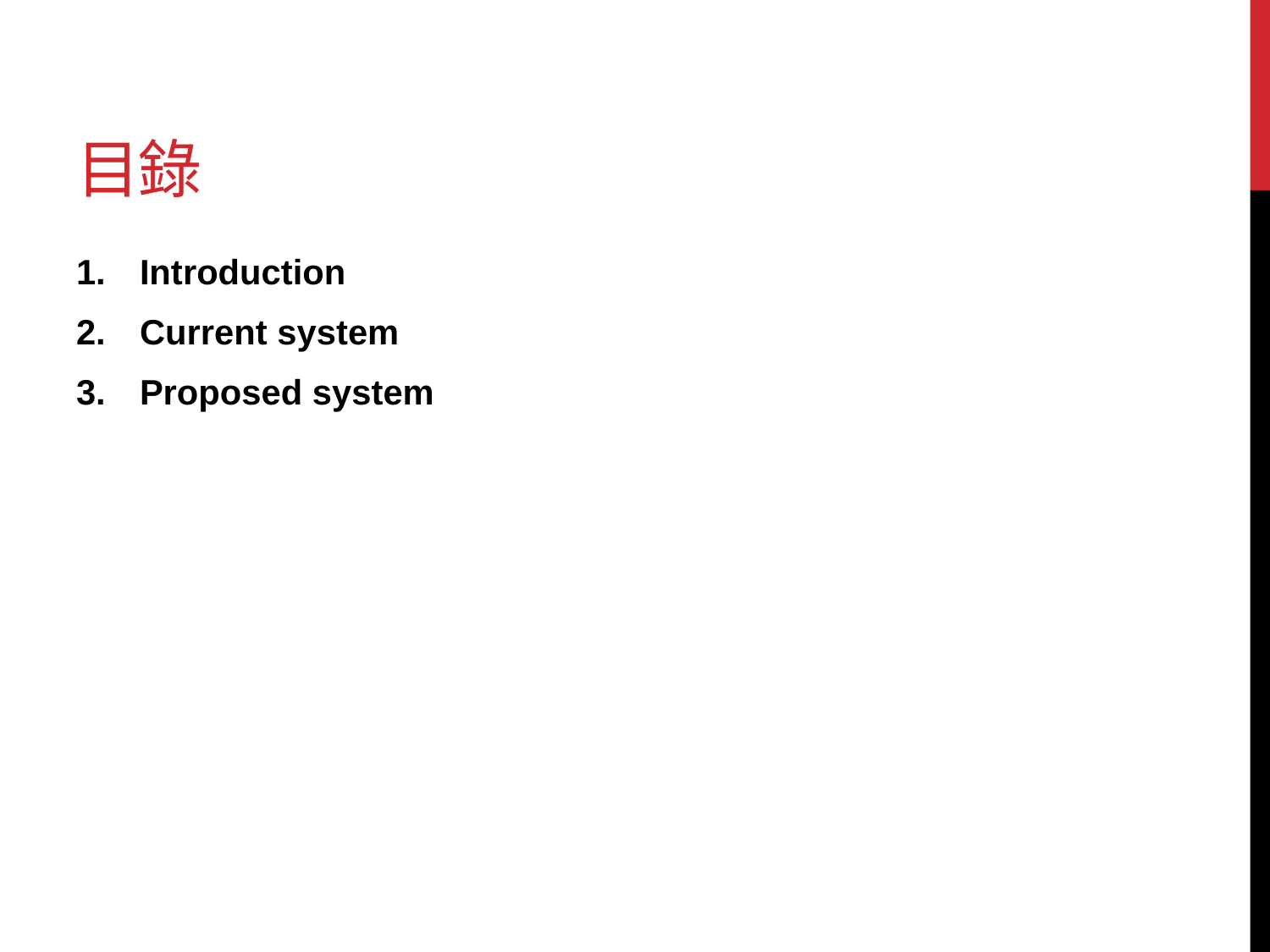

# 目錄
Introduction
Current system
Proposed system